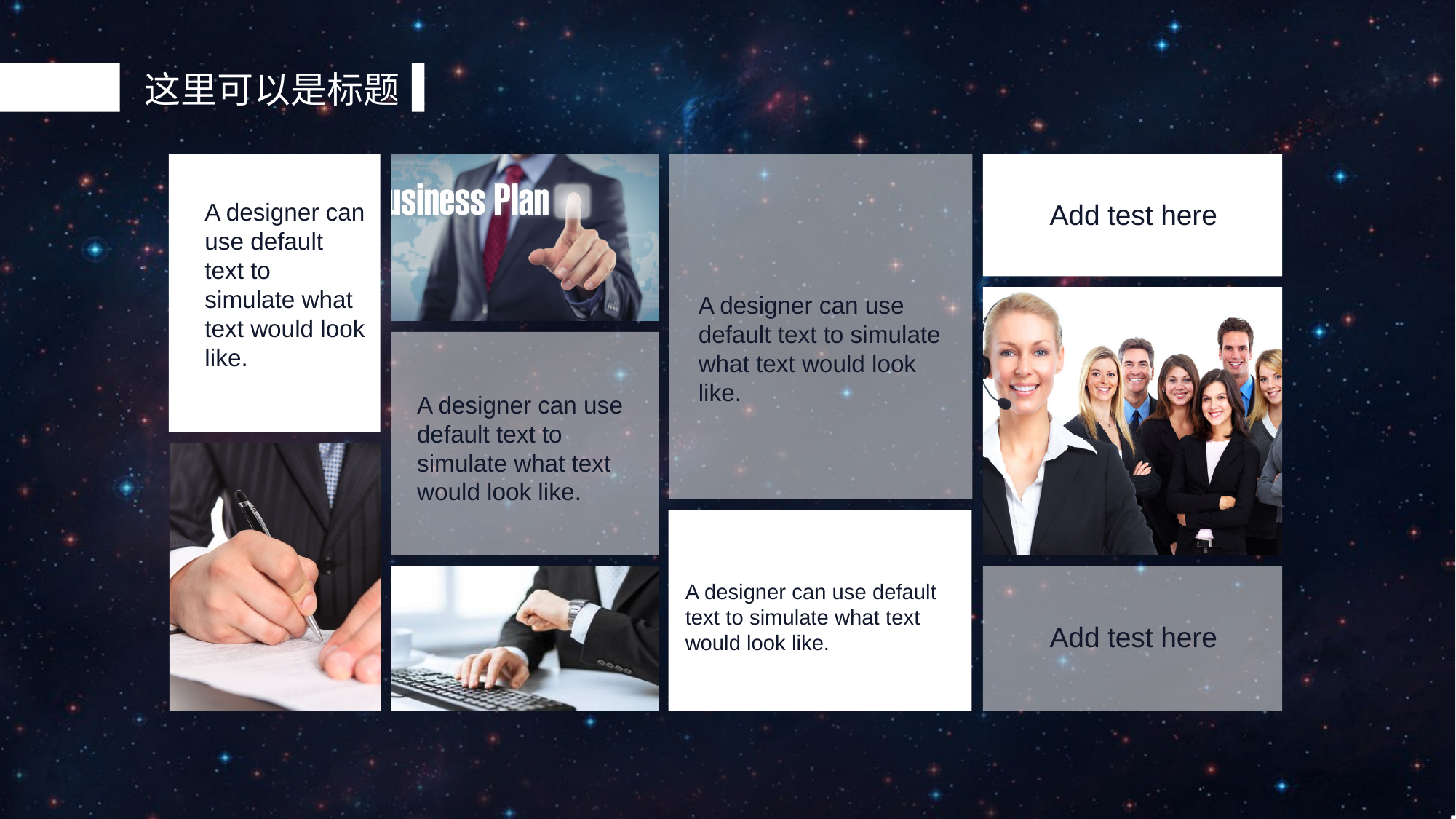

这里可以是标题

A designer can use default text to simulate what text would look like.
Add test here
A designer can use default text to simulate what text would look like.

A designer can use default text to simulate what text would look like.

A designer can use default text to simulate what text would look like.
Add test here